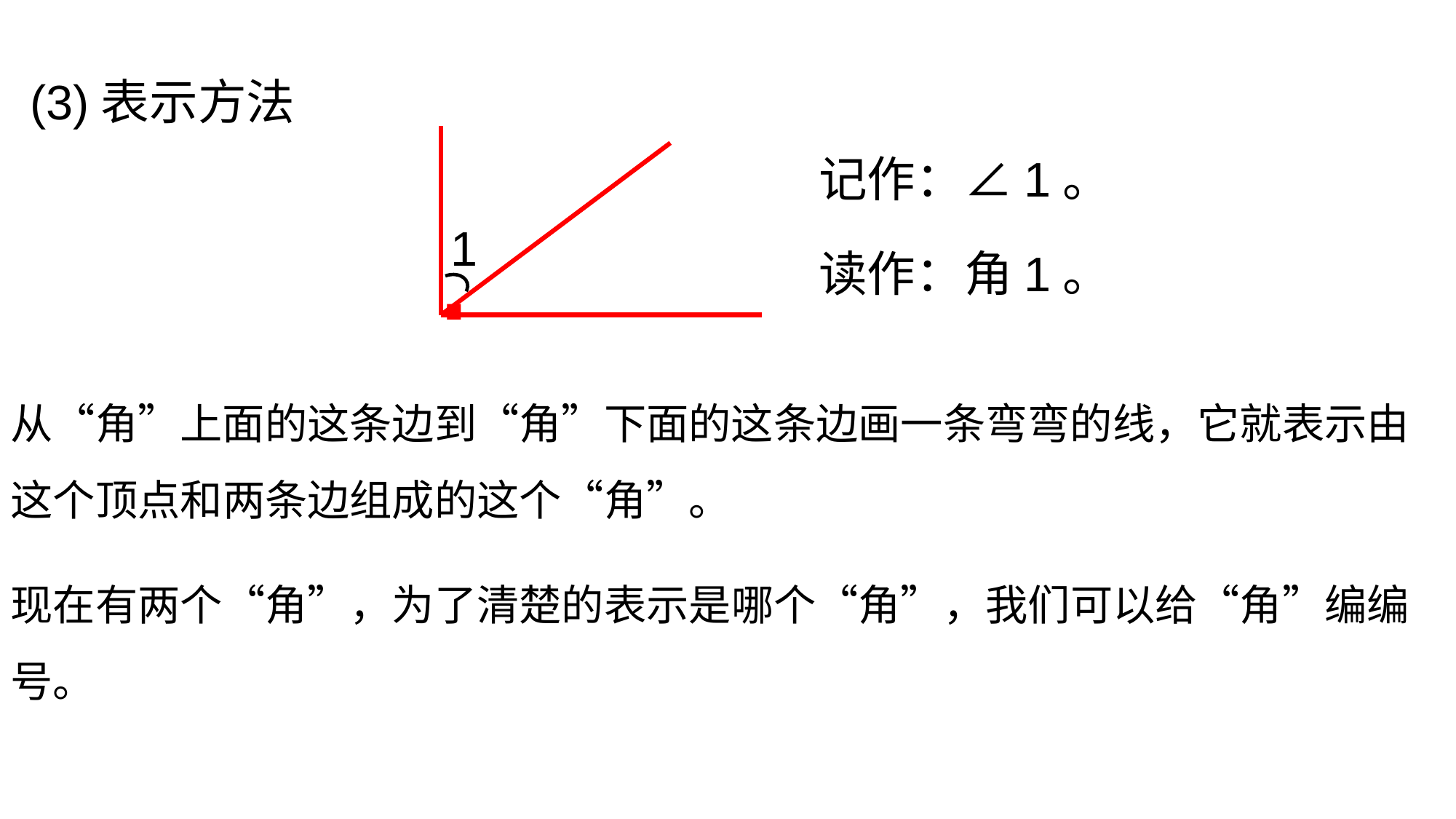

(3)表示方法
记作：∠1。
.
1
读作：角1。

从“角”上面的这条边到“角”下面的这条边画一条弯弯的线，它就表示由这个顶点和两条边组成的这个“角”。
现在有两个“角”，为了清楚的表示是哪个“角”，我们可以给“角”编编号。